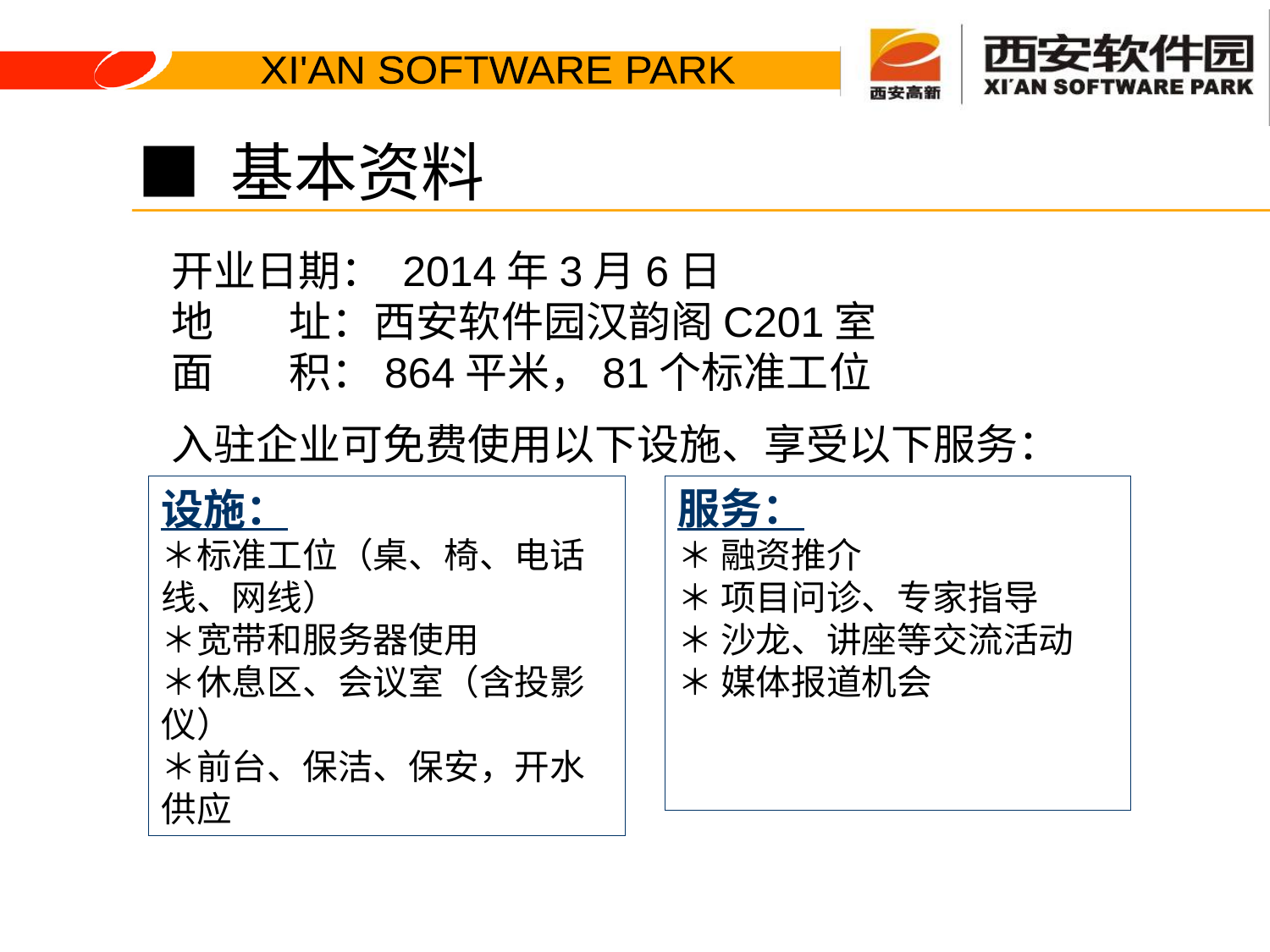

# ■ 基本资料
开业日期： 2014年3月6日
地        址：西安软件园汉韵阁C201室
面        积：864平米，81个标准工位

入驻企业可免费使用以下设施、享受以下服务：
设施：
＊标准工位（桌、椅、电话线、网线）
＊宽带和服务器使用
＊休息区、会议室（含投影仪）
＊前台、保洁、保安，开水供应
服务：
＊ 融资推介
＊ 项目问诊、专家指导
＊ 沙龙、讲座等交流活动
＊ 媒体报道机会